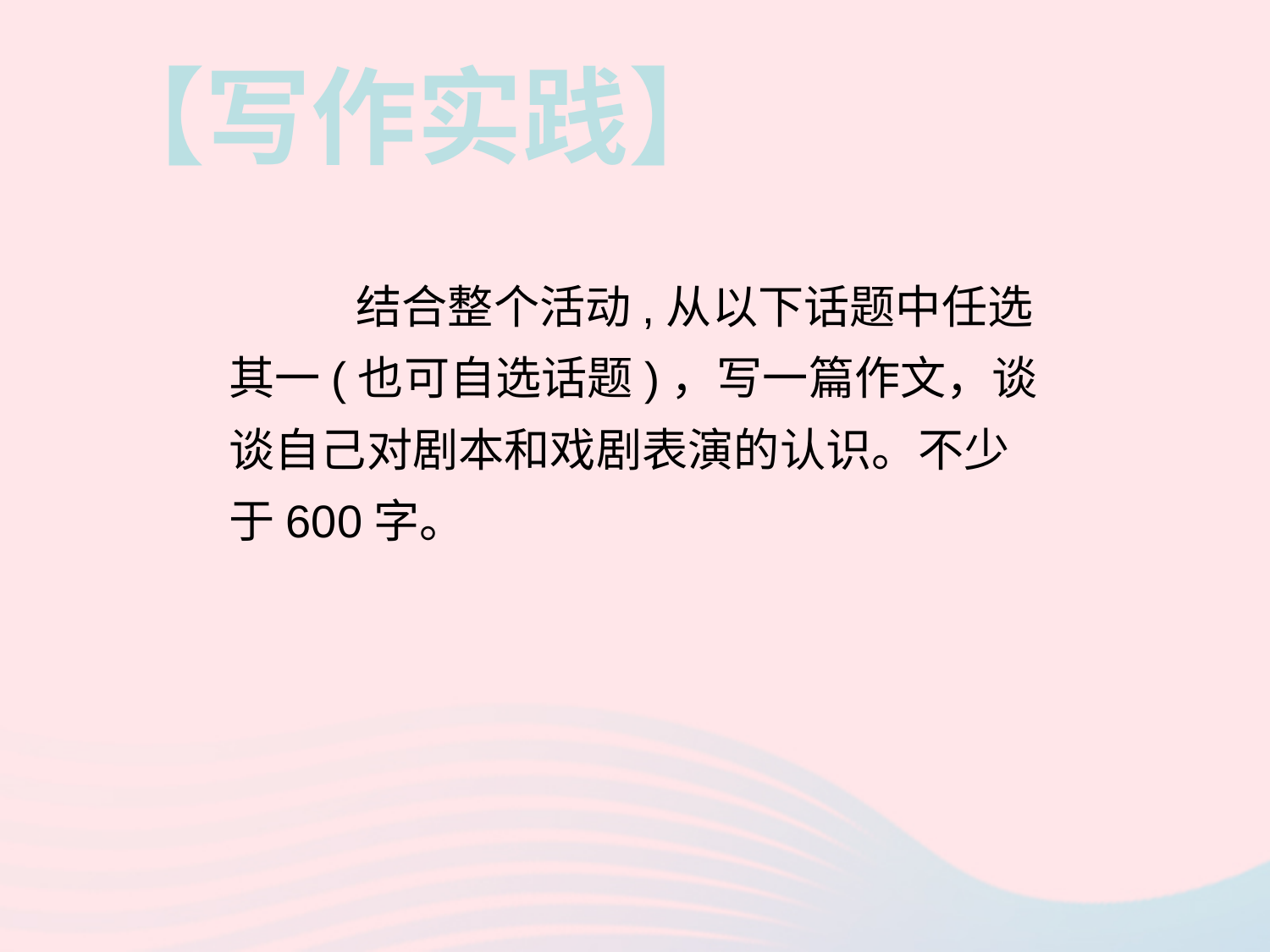

【写作实践】
	结合整个活动,从以下话题中任选其一(也可自选话题)，写一篇作文，谈谈自己对剧本和戏剧表演的认识。不少于600字。